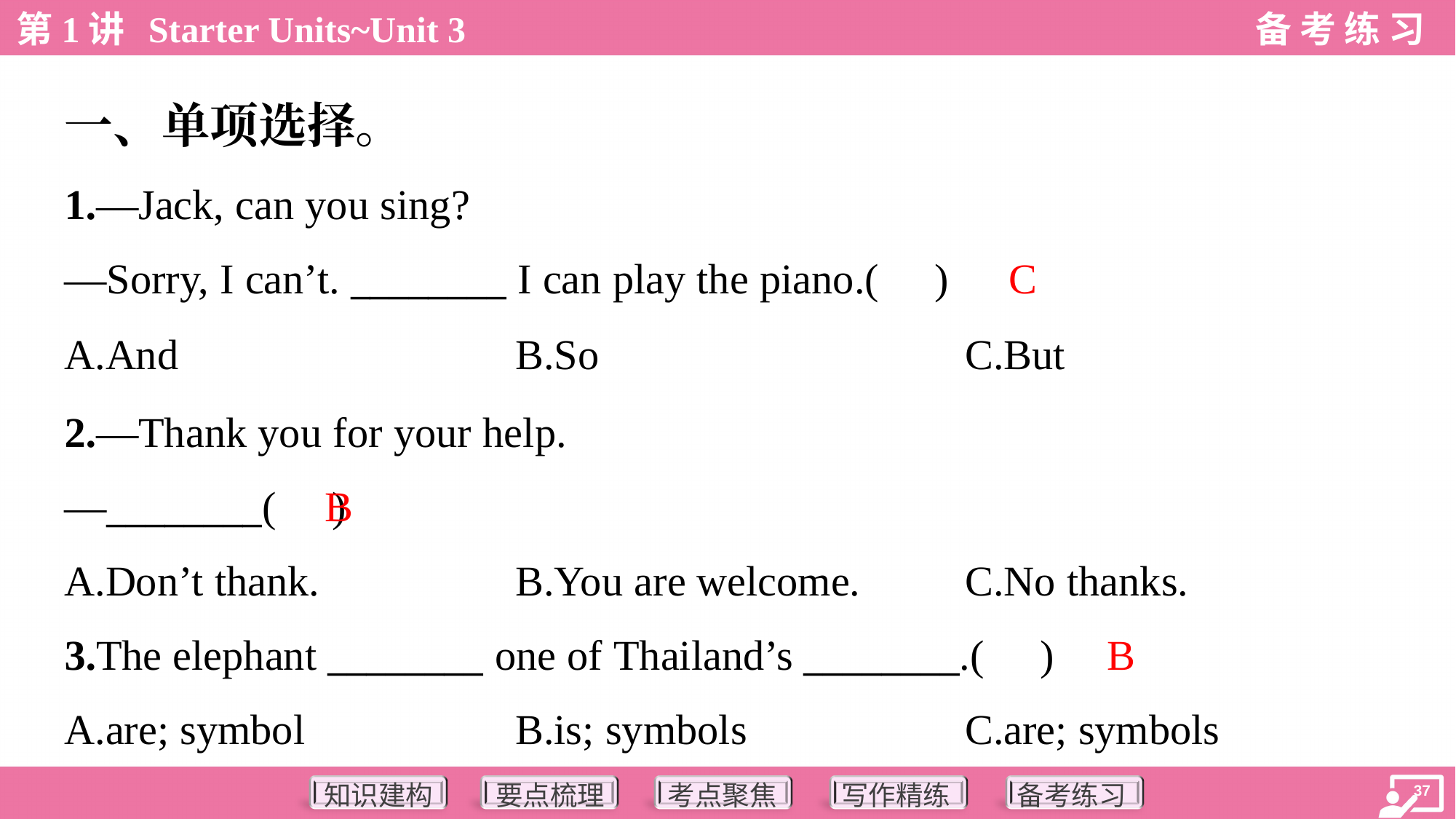

一、单项选择。
1.—Jack, can you sing?
—Sorry, I can’t. ________ I can play the piano.(     )
C
A.And	B.So	C.But
2.—Thank you for your help.
—________(     )
B
A.Don’t thank.	B.You are welcome.	C.No thanks.
B
3.The elephant ________ one of Thailand’s ________.(     )
A.are; symbol	B.is; symbols	C.are; symbols